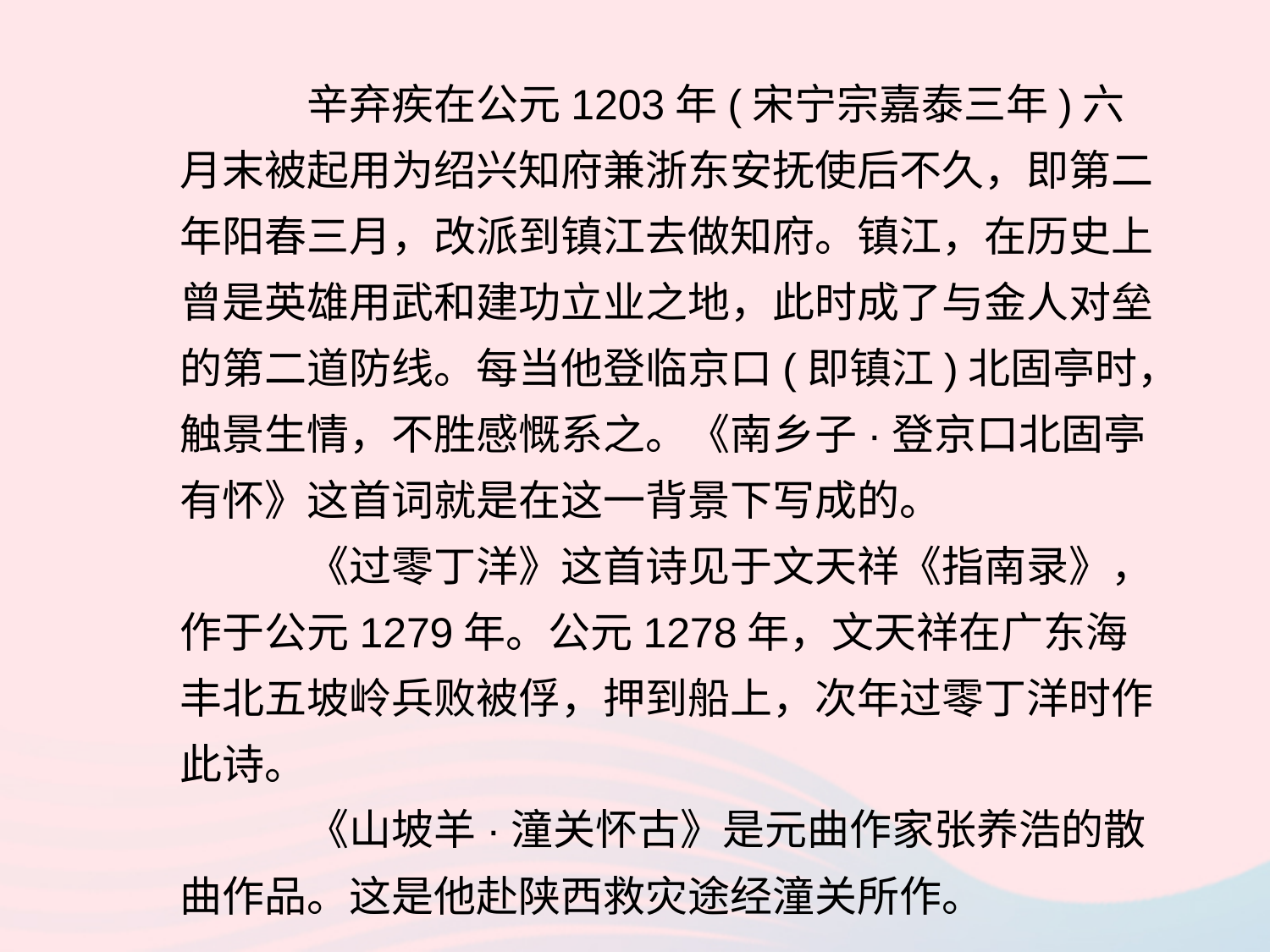

辛弃疾在公元1203年(宋宁宗嘉泰三年)六月末被起用为绍兴知府兼浙东安抚使后不久，即第二年阳春三月，改派到镇江去做知府。镇江，在历史上曾是英雄用武和建功立业之地，此时成了与金人对垒的第二道防线。每当他登临京口(即镇江)北固亭时，触景生情，不胜感慨系之。《南乡子·登京口北固亭有怀》这首词就是在这一背景下写成的。
	《过零丁洋》这首诗见于文天祥《指南录》，作于公元1279年。公元1278年，文天祥在广东海丰北五坡岭兵败被俘，押到船上，次年过零丁洋时作此诗。
	《山坡羊·潼关怀古》是元曲作家张养浩的散曲作品。这是他赴陕西救灾途经潼关所作。